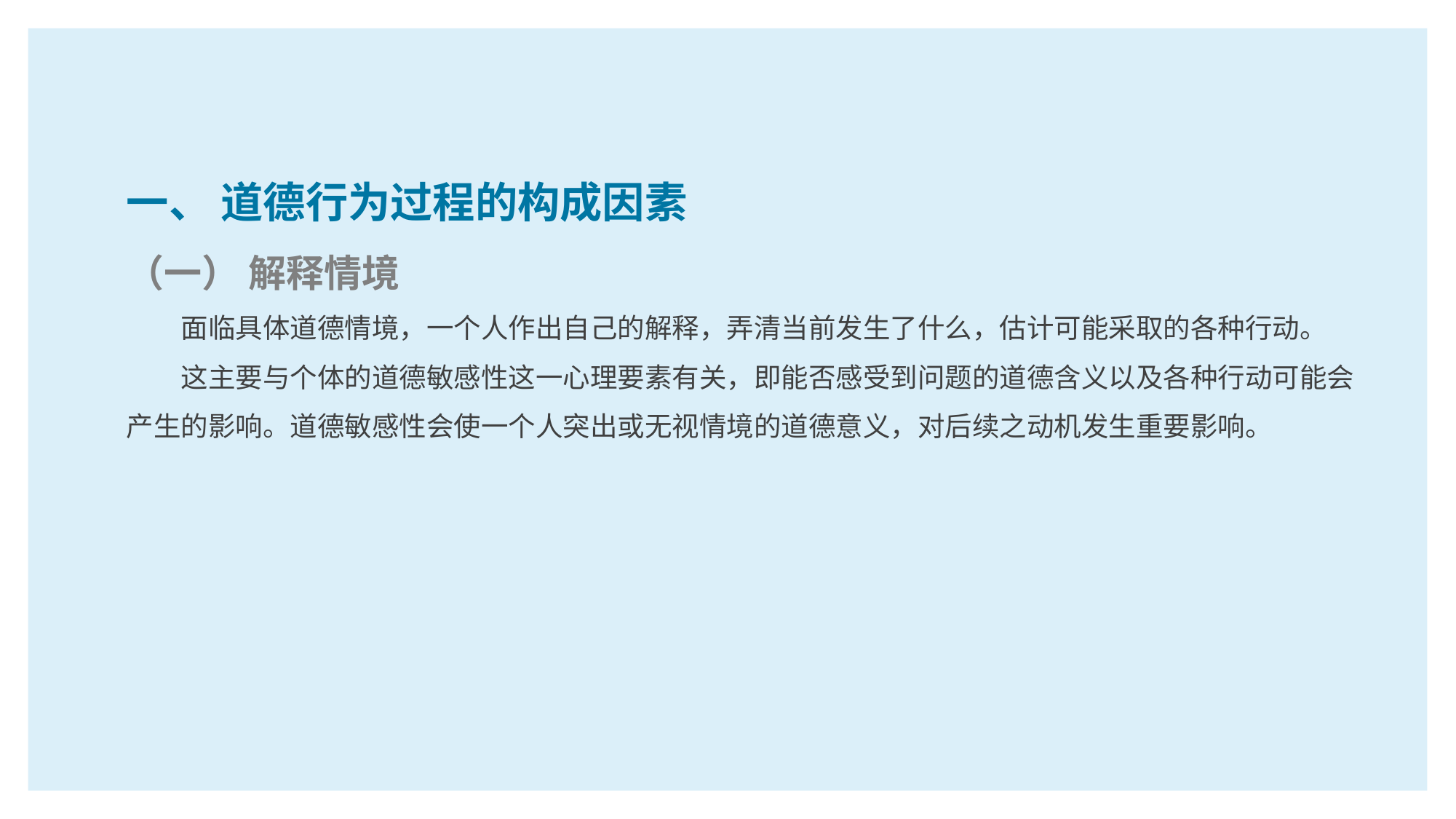

一、 道德行为过程的构成因素
（一） 解释情境
面临具体道德情境，一个人作出自己的解释，弄清当前发生了什么，估计可能采取的各种行动。
这主要与个体的道德敏感性这一心理要素有关，即能否感受到问题的道德含义以及各种行动可能会产生的影响。道德敏感性会使一个人突出或无视情境的道德意义，对后续之动机发生重要影响。